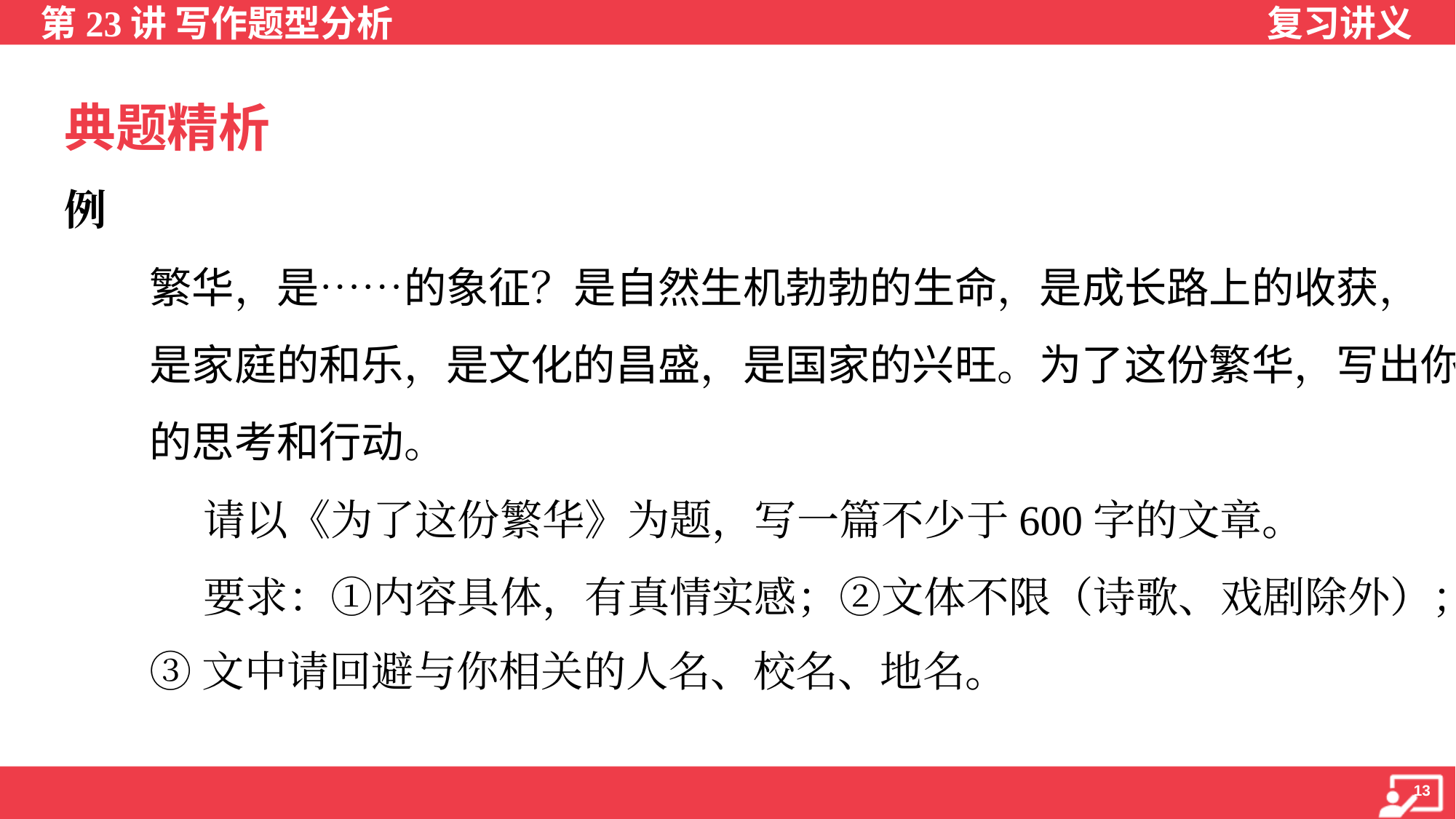

典题精析
例
繁华，是……的象征？是自然生机勃勃的生命，是成长路上的收获，
是家庭的和乐，是文化的昌盛，是国家的兴旺。为了这份繁华，写出你
的思考和行动。
    请以《为了这份繁华》为题，写一篇不少于600字的文章。
    要求：①内容具体，有真情实感；②文体不限（诗歌、戏剧除外）；
③文中请回避与你相关的人名、校名、地名。